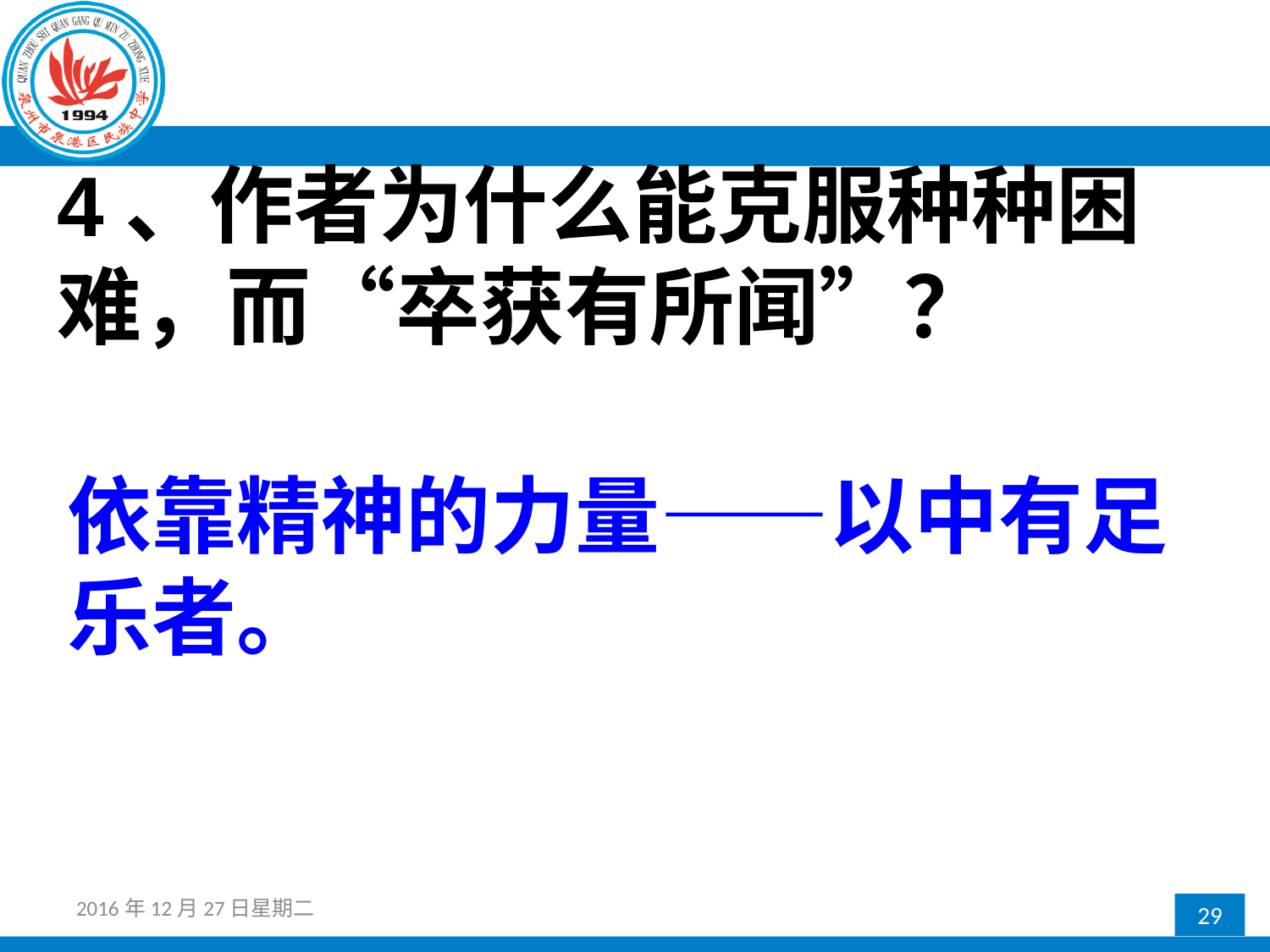

4、作者为什么能克服种种困难，而“卒获有所闻”？
依靠精神的力量——以中有足乐者。
2016年12月27日星期二